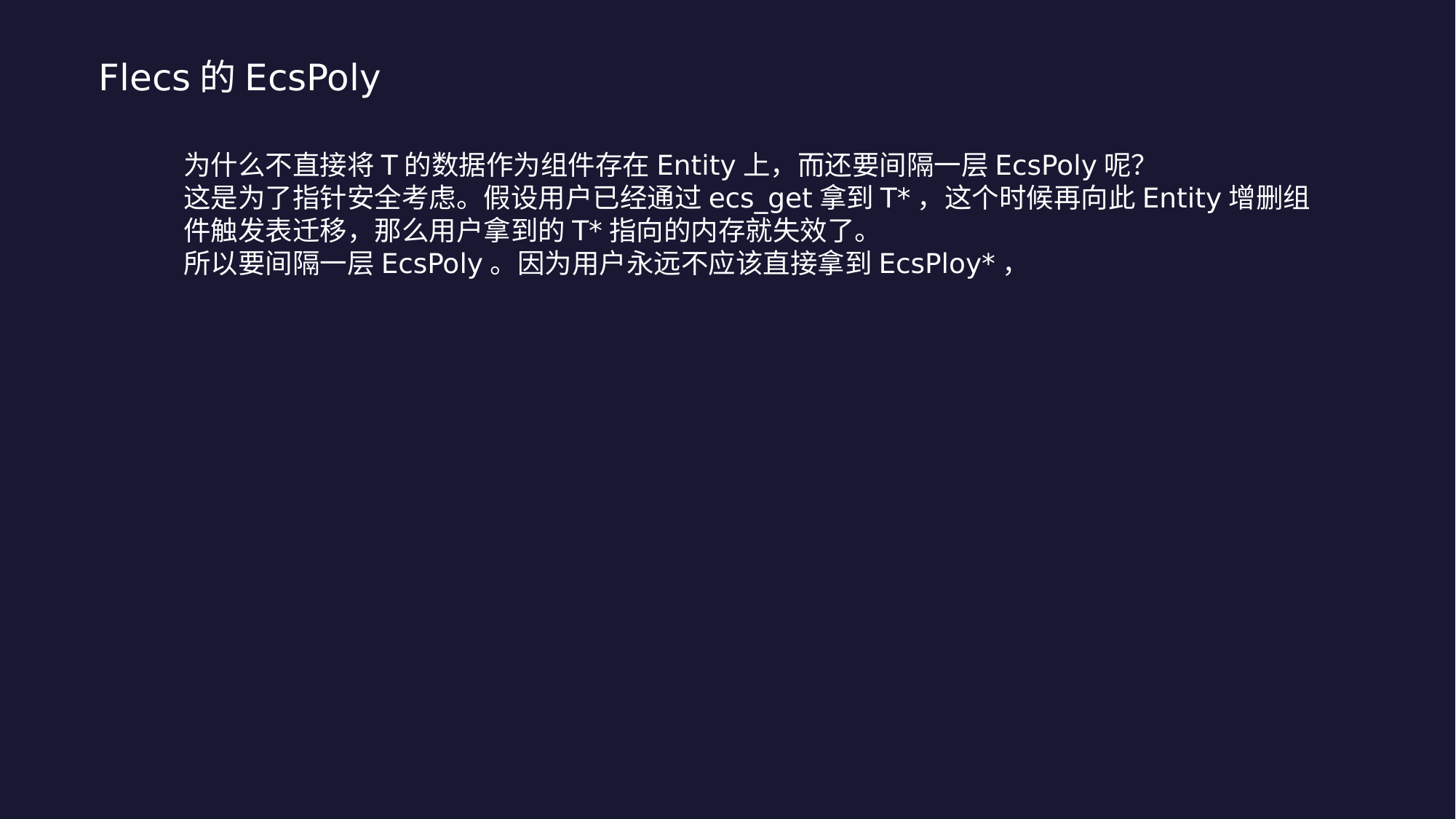

Flecs的EcsPoly
为什么不直接将T的数据作为组件存在Entity上，而还要间隔一层EcsPoly呢？
这是为了指针安全考虑。假设用户已经通过ecs_get拿到T*，这个时候再向此Entity增删组件触发表迁移，那么用户拿到的T*指向的内存就失效了。
所以要间隔一层EcsPoly。因为用户永远不应该直接拿到EcsPloy*，